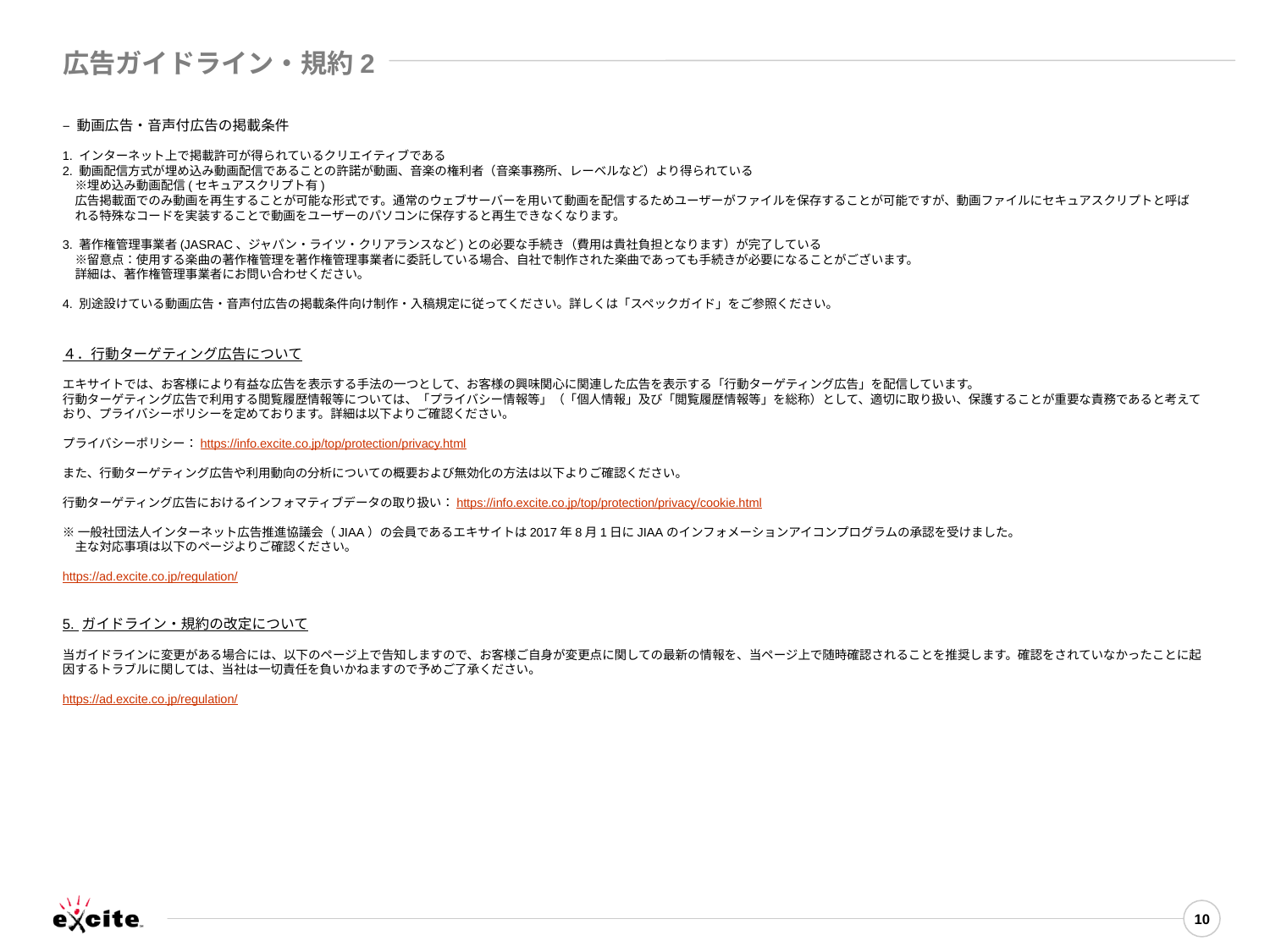

広告ガイドライン・規約2
– 動画広告・音声付広告の掲載条件

1. インターネット上で掲載許可が得られているクリエイティブである
2. 動画配信方式が埋め込み動画配信であることの許諾が動画、音楽の権利者（音楽事務所、レーベルなど）より得られている
　※埋め込み動画配信(セキュアスクリプト有)
　広告掲載面でのみ動画を再生することが可能な形式です。通常のウェブサーバーを用いて動画を配信するためユーザーがファイルを保存することが可能ですが、動画ファイルにセキュアスクリプトと呼ば
　れる特殊なコードを実装することで動画をユーザーのパソコンに保存すると再生できなくなります。

3. 著作権管理事業者(JASRAC、ジャパン・ライツ・クリアランスなど)との必要な手続き（費用は貴社負担となります）が完了している
　※留意点：使用する楽曲の著作権管理を著作権管理事業者に委託している場合、自社で制作された楽曲であっても手続きが必要になることがございます。
　詳細は、著作権管理事業者にお問い合わせください。

4. 別途設けている動画広告・音声付広告の掲載条件向け制作・入稿規定に従ってください。詳しくは「スペックガイド」をご参照ください。

４．行動ターゲティング広告について

エキサイトでは、お客様により有益な広告を表示する手法の一つとして、お客様の興味関心に関連した広告を表示する「行動ターゲティング広告」を配信しています。
行動ターゲティング広告で利用する閲覧履歴情報等については、「プライバシー情報等」（「個人情報」及び「閲覧履歴情報等」を総称）として、適切に取り扱い、保護することが重要な責務であると考えており、プライバシーポリシーを定めております。詳細は以下よりご確認ください。

プライバシーポリシー：https://info.excite.co.jp/top/protection/privacy.html

また、行動ターゲティング広告や利用動向の分析についての概要および無効化の方法は以下よりご確認ください。

行動ターゲティング広告におけるインフォマティブデータの取り扱い：https://info.excite.co.jp/top/protection/privacy/cookie.html

※一般社団法人インターネット広告推進協議会（JIAA）の会員であるエキサイトは2017年8月1日にJIAAのインフォメーションアイコンプログラムの承認を受けました。
　主な対応事項は以下のページよりご確認ください。

https://ad.excite.co.jp/regulation/

5. ガイドライン・規約の改定について

当ガイドラインに変更がある場合には、以下のページ上で告知しますので、お客様ご自身が変更点に関しての最新の情報を、当ページ上で随時確認されることを推奨します。確認をされていなかったことに起因するトラブルに関しては、当社は一切責任を負いかねますので予めご了承ください。

https://ad.excite.co.jp/regulation/